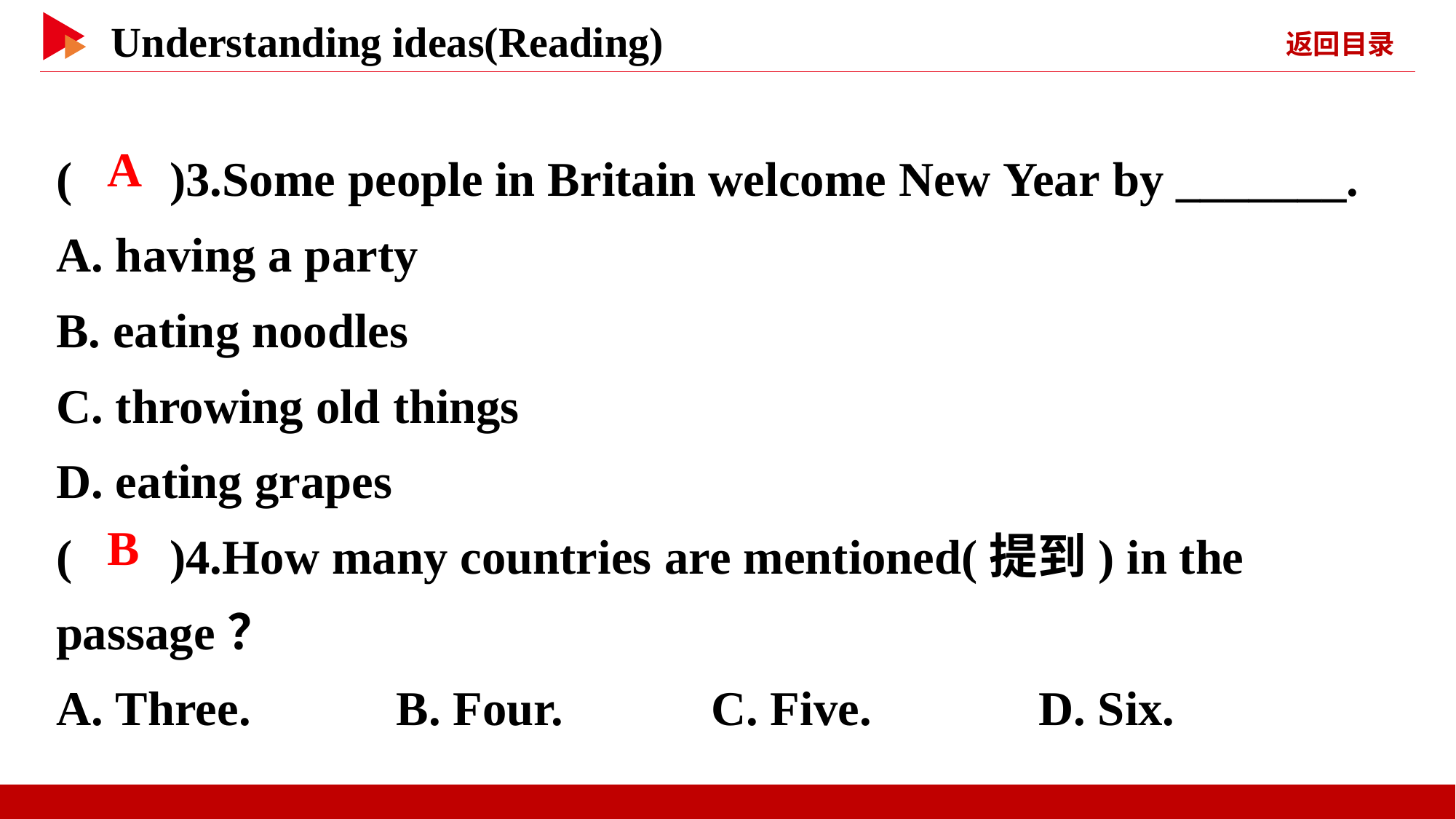

(        )3.Some people in Britain welcome New Year by _______.
A. having a party
B. eating noodles
C. throwing old things
D. eating grapes
(        )4.How many countries are mentioned(提到) in the passage？
A. Three. 	          B. Four.      	C. Five.     	D. Six.

   A
   B